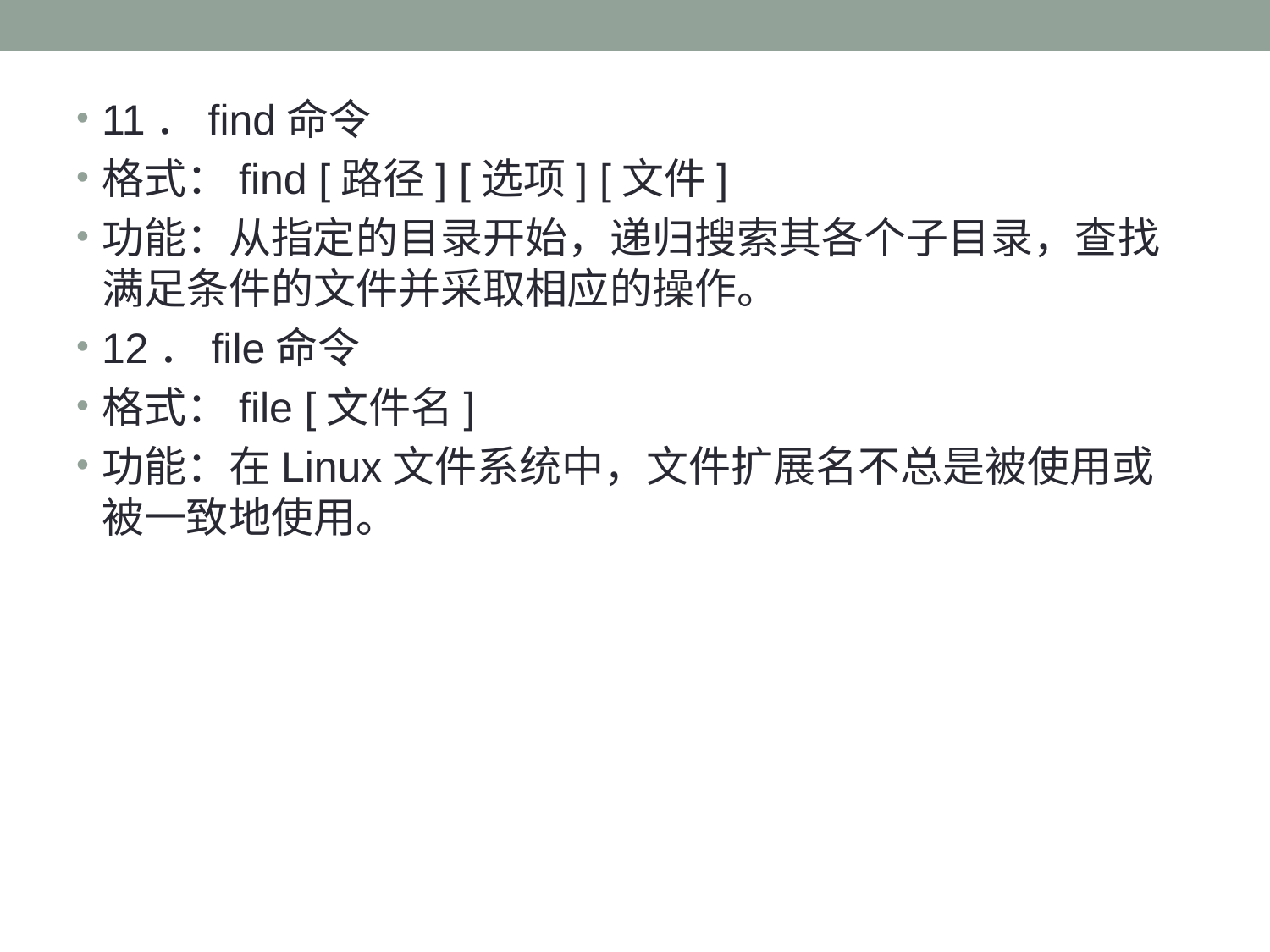

#
11．find命令
格式：find [路径] [选项] [文件]
功能：从指定的目录开始，递归搜索其各个子目录，查找满足条件的文件并采取相应的操作。
12．file命令
格式：file [文件名]
功能：在Linux文件系统中，文件扩展名不总是被使用或被一致地使用。